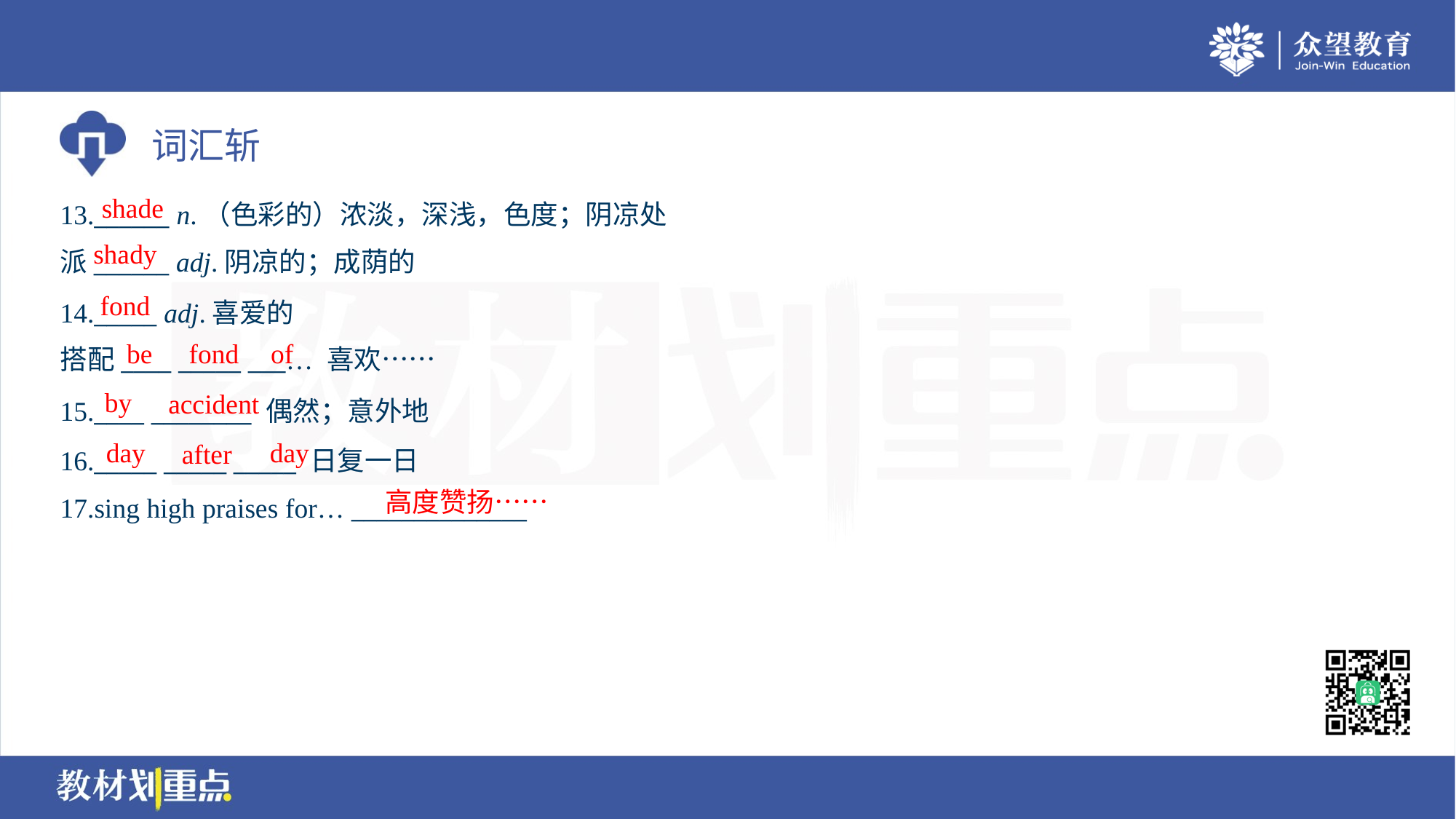

shade
13.______ n.（色彩的）浓淡，深浅，色度；阴凉处
派______ adj.阴凉的；成荫的
shady
fond
14._____ adj.喜爱的
搭配____ _____ ___… 喜欢……
be
fond
of
by
accident
15.____ ________ 偶然；意外地
16._____ _____ _____ 日复一日
17.sing high praises for… ______________
day
day
after
高度赞扬……